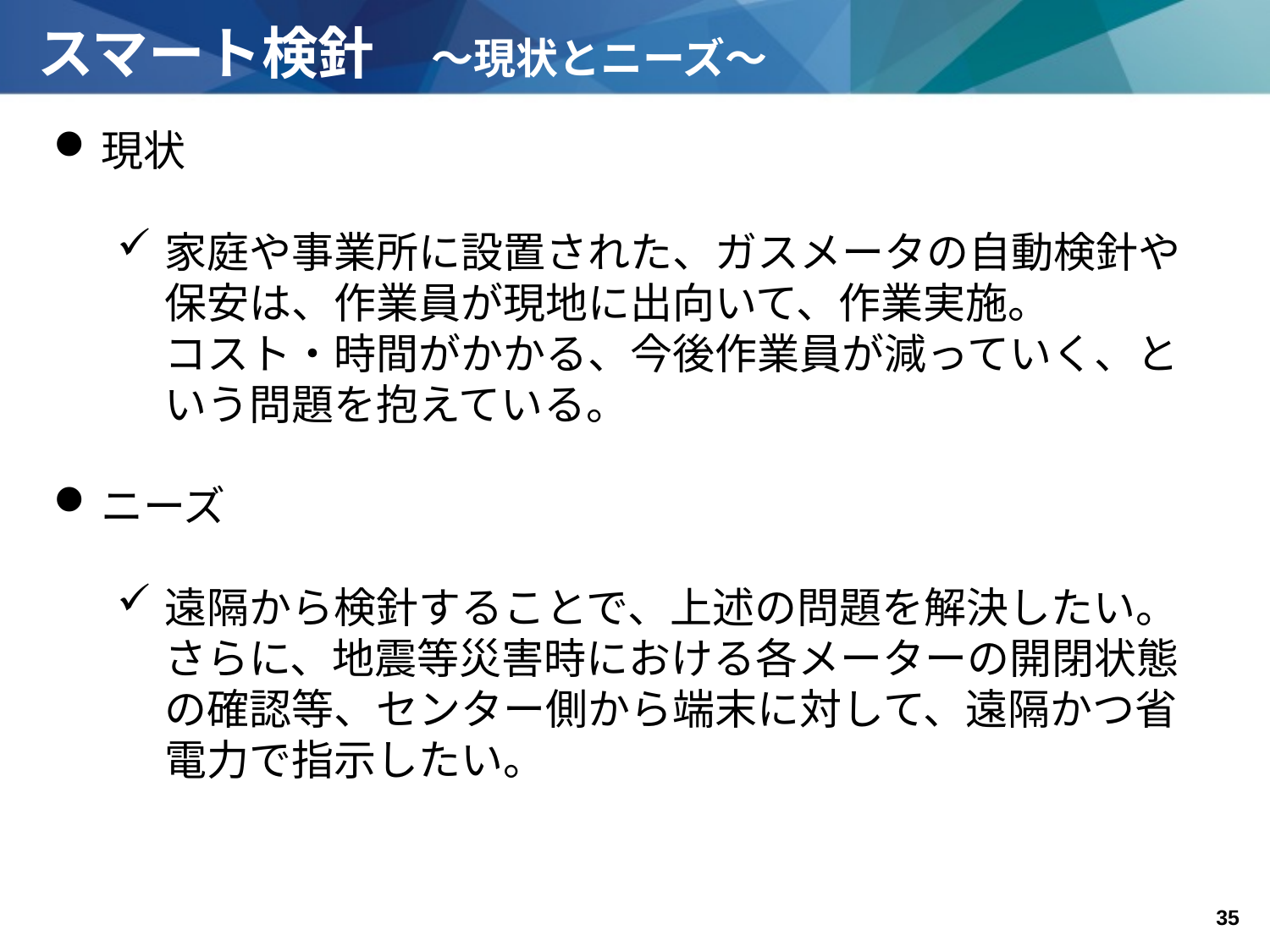

スマート検針　～現状とニーズ～
現状

家庭や事業所に設置された、ガスメータの自動検針や保安は、作業員が現地に出向いて、作業実施。
コスト・時間がかかる、今後作業員が減っていく、という問題を抱えている。

ニーズ

遠隔から検針することで、上述の問題を解決したい。
さらに、地震等災害時における各メーターの開閉状態の確認等、センター側から端末に対して、遠隔かつ省電力で指示したい。
Copyright©2019　 西日本電信電話株式会社
- 35 -